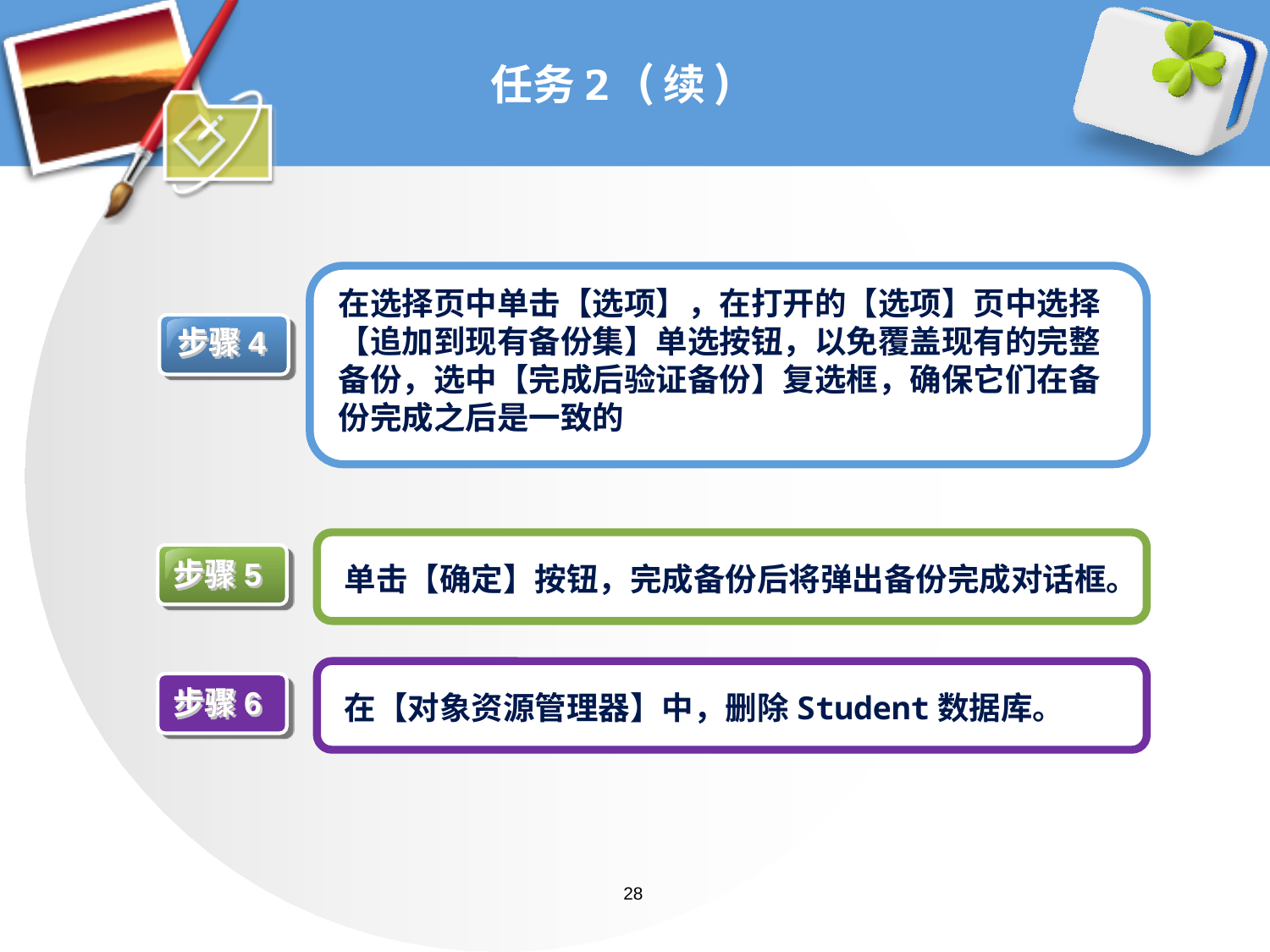

# 任务2    (续)

在选择页中单击【选项】，在打开的【选项】页中选择【追加到现有备份集】单选按钮，以免覆盖现有的完整备份，选中【完成后验证备份】复选框，确保它们在备份完成之后是一致的

步骤4

步骤5
单击【确定】按钮，完成备份后将弹出备份完成对话框。

步骤6
在【对象资源管理器】中，删除Student数据库。
28